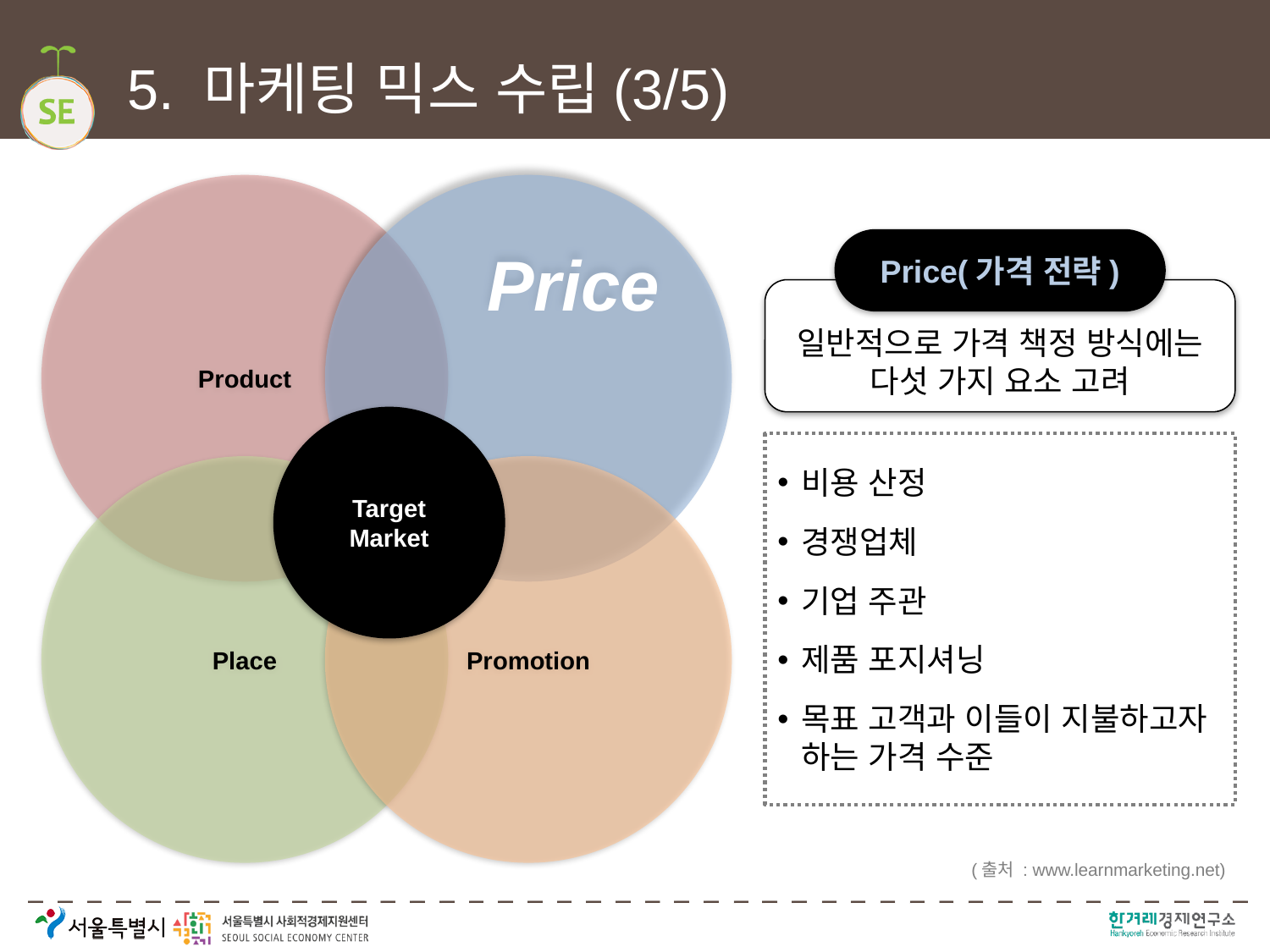

# 5. 마케팅 믹스 수립(3/5)
Product
Price
Price(가격 전략)
일반적으로 가격 책정 방식에는 다섯 가지 요소 고려
Target Market
비용 산정
경쟁업체
기업 주관
제품 포지셔닝
목표 고객과 이들이 지불하고자 하는 가격 수준
Place
Promotion
(출처 : www.learnmarketing.net)